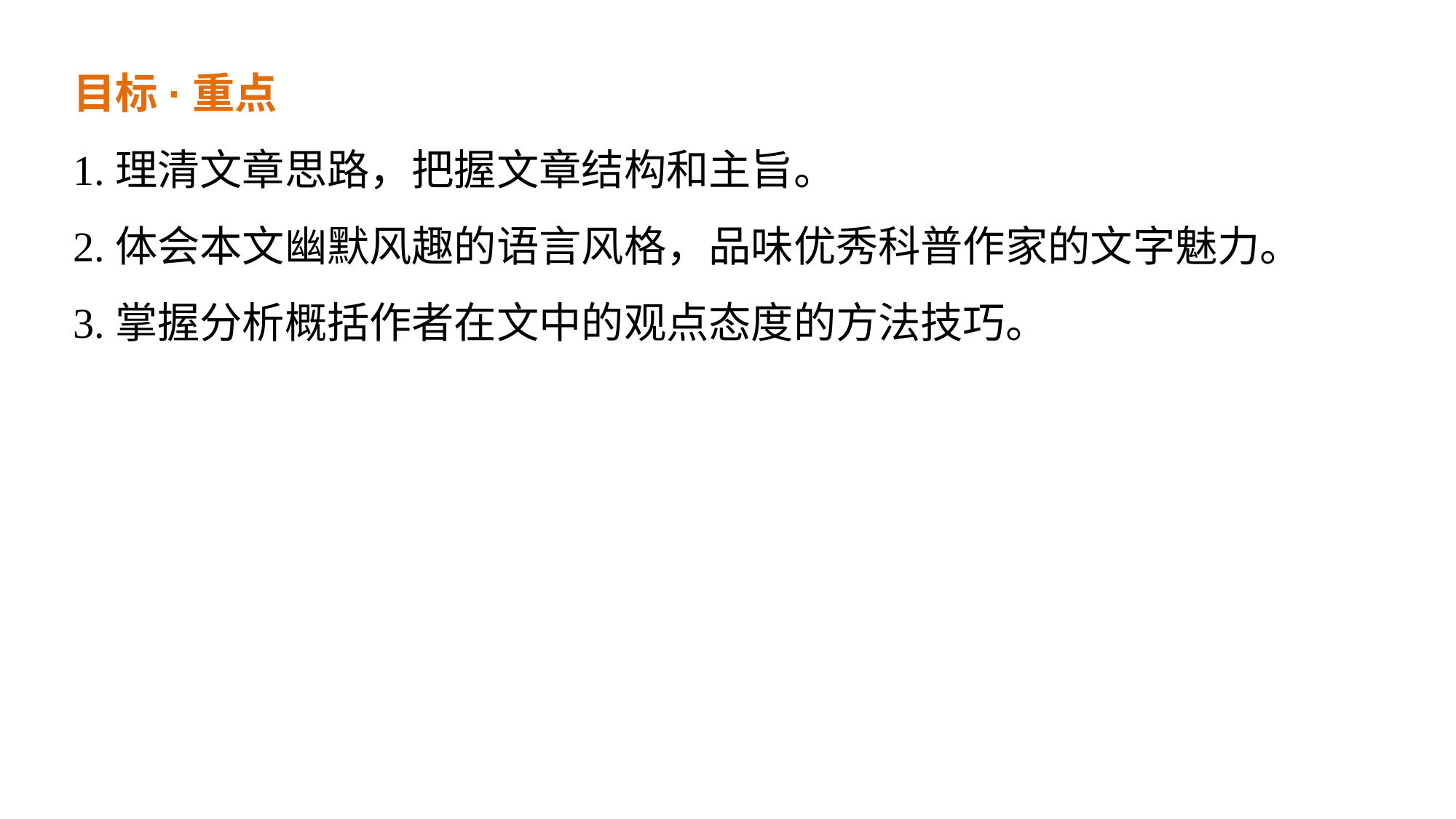

目标·重点
1.理清文章思路，把握文章结构和主旨。
2.体会本文幽默风趣的语言风格，品味优秀科普作家的文字魅力。
3.掌握分析概括作者在文中的观点态度的方法技巧。